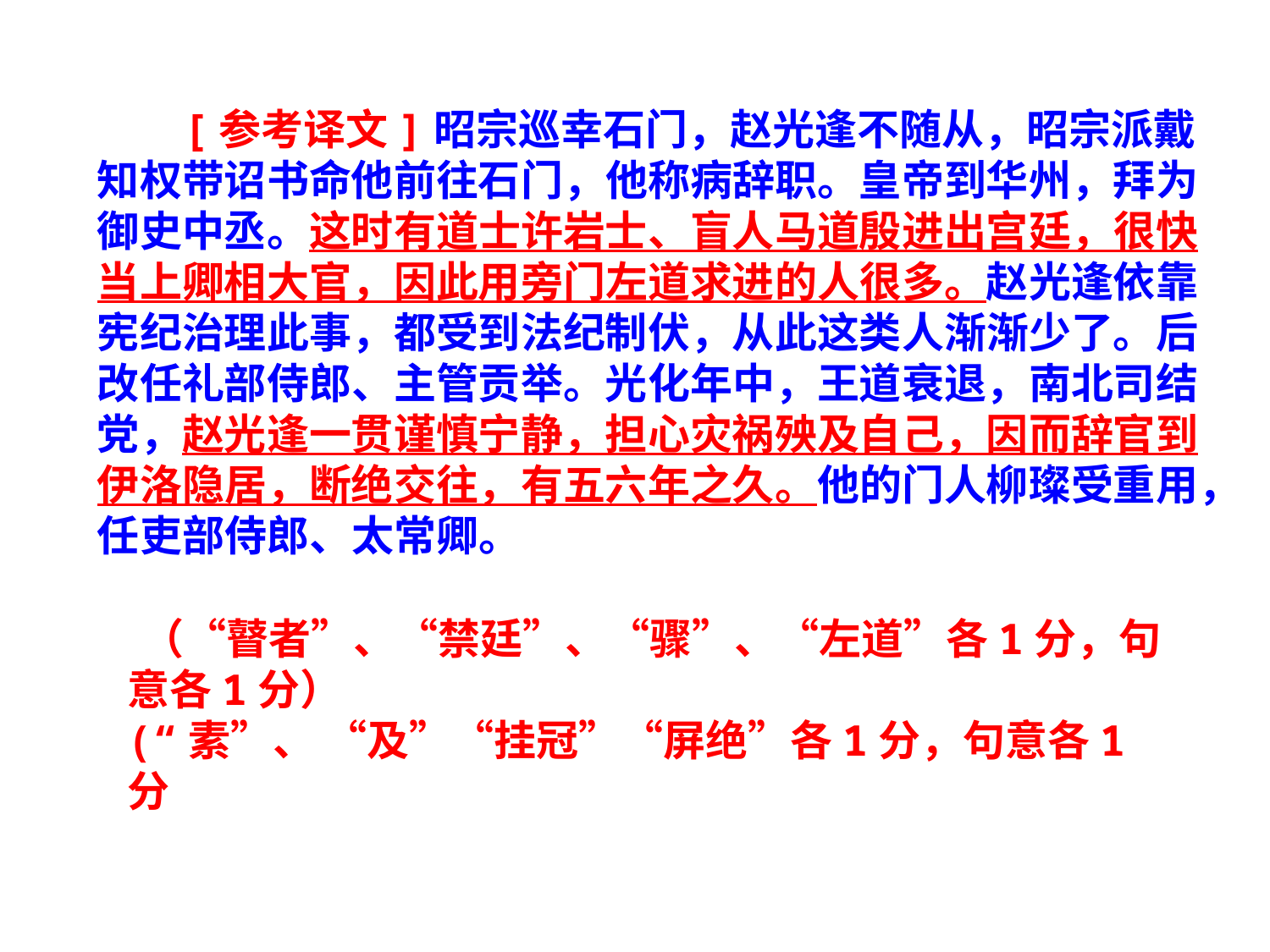

[参考译文]昭宗巡幸石门，赵光逢不随从，昭宗派戴知权带诏书命他前往石门，他称病辞职。皇帝到华州，拜为御史中丞。这时有道士许岩士、盲人马道殷进出宫廷，很快当上卿相大官，因此用旁门左道求进的人很多。赵光逢依靠宪纪治理此事，都受到法纪制伏，从此这类人渐渐少了。后改任礼部侍郎、主管贡举。光化年中，王道衰退，南北司结党，赵光逢一贯谨慎宁静，担心灾祸殃及自己，因而辞官到伊洛隐居，断绝交往，有五六年之久。他的门人柳璨受重用，任吏部侍郎、太常卿。
 （“瞽者”、“禁廷”、“骤”、“左道”各1分，句意各1分）
(“素”、 “及”“挂冠”“屏绝”各1分，句意各1分